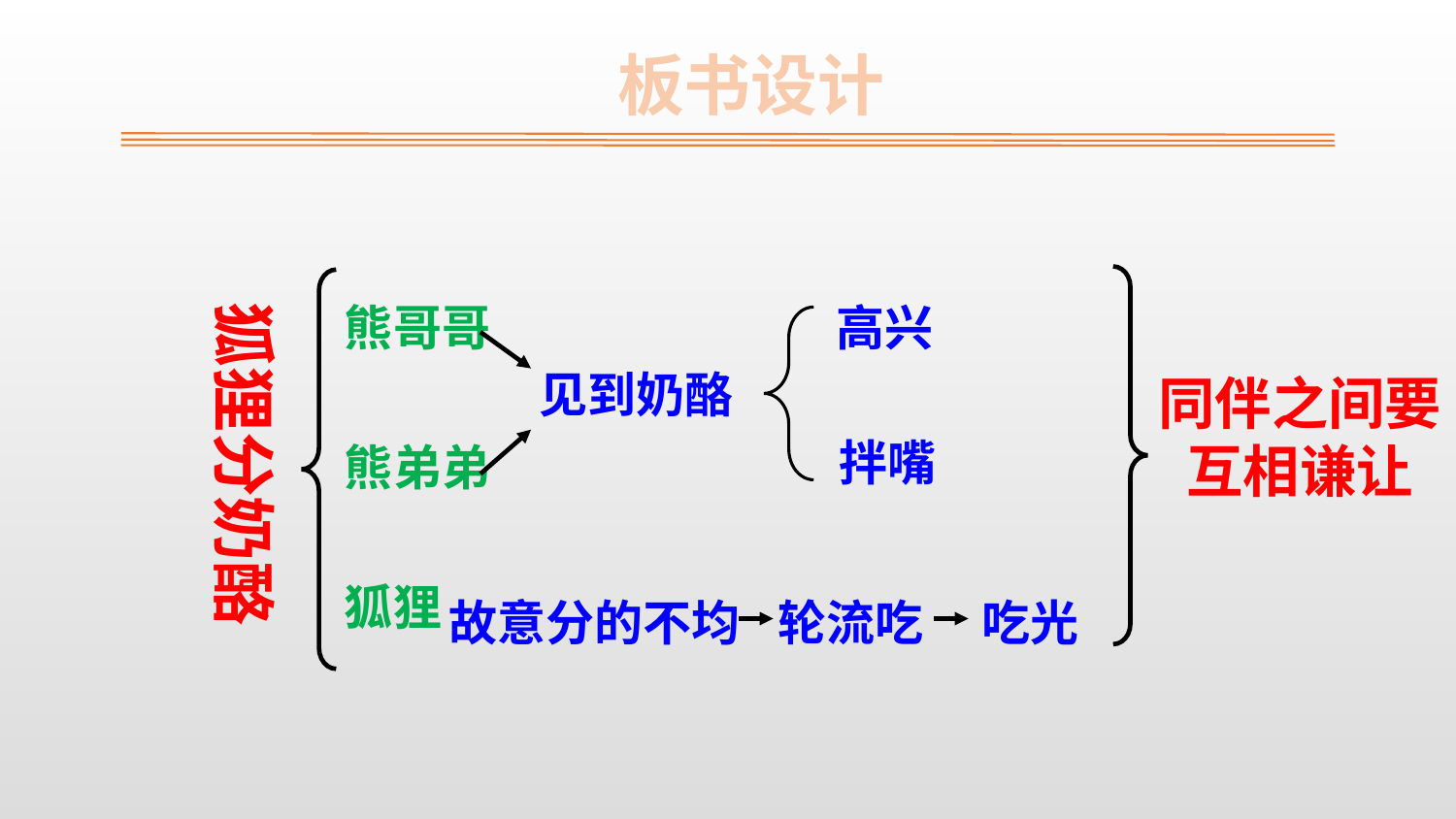

板书设计

熊哥哥

熊弟弟

狐狸
高兴
狐狸分奶酪

见到奶酪
同伴之间要互相谦让
拌嘴
故意分的不均
轮流吃
吃光